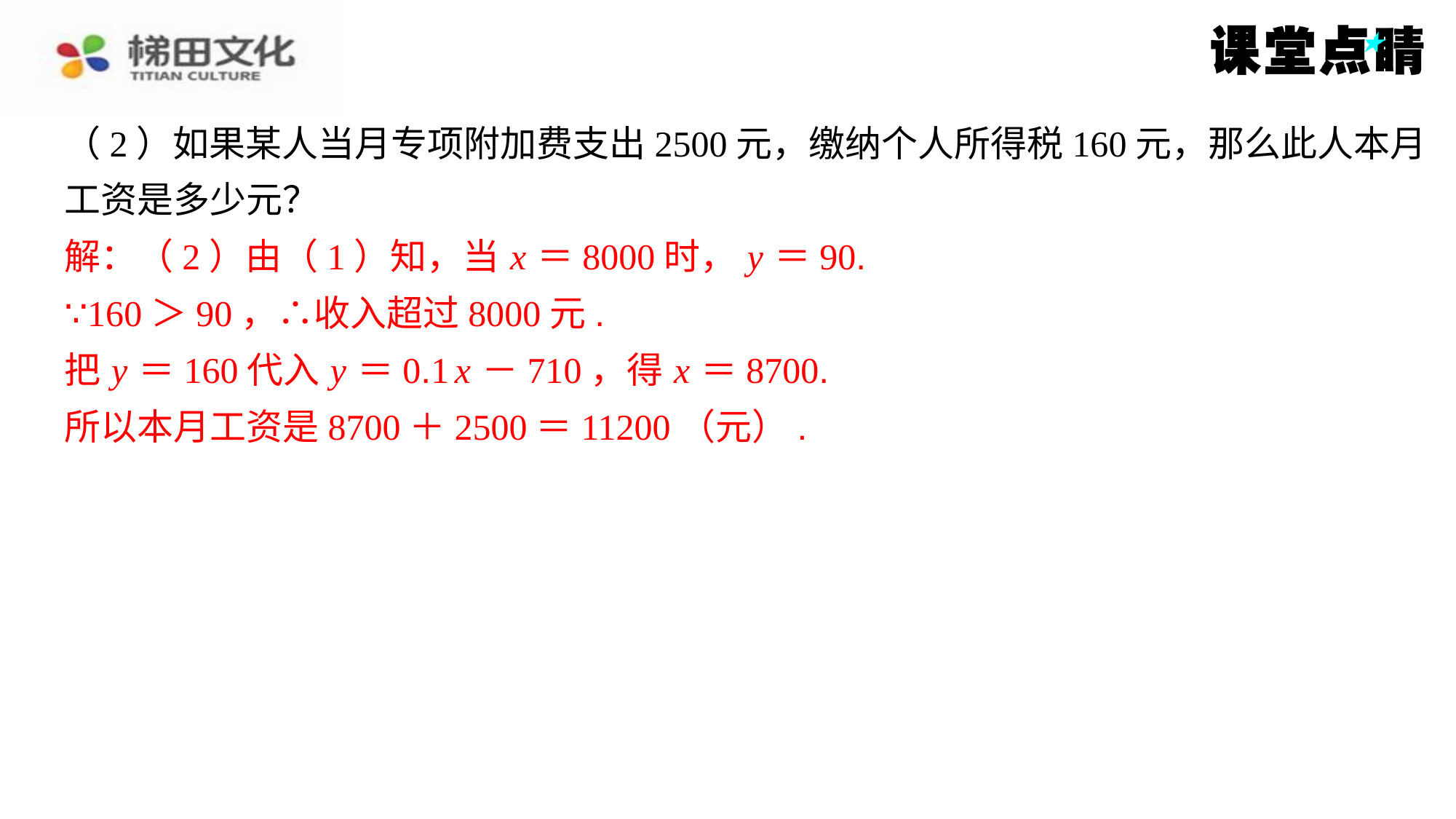

（2）如果某人当月专项附加费支出2500元，缴纳个人所得税160元，那么此人本月
工资是多少元？
解：（2）由（1）知，当 x ＝8000时， y ＝90.
∵160＞90，∴收入超过8000元.
把 y ＝160代入 y ＝0.1 x －710，得 x ＝8700.
所以本月工资是8700＋2500＝11200（元）.
解：（2）由（1）知，当 x ＝8000时， y ＝90.
∵160＞90，∴收入超过8000元.
把 y ＝160代入 y ＝0.1 x －710，得 x ＝8700.
所以本月工资是8700＋2500＝11200（元）.